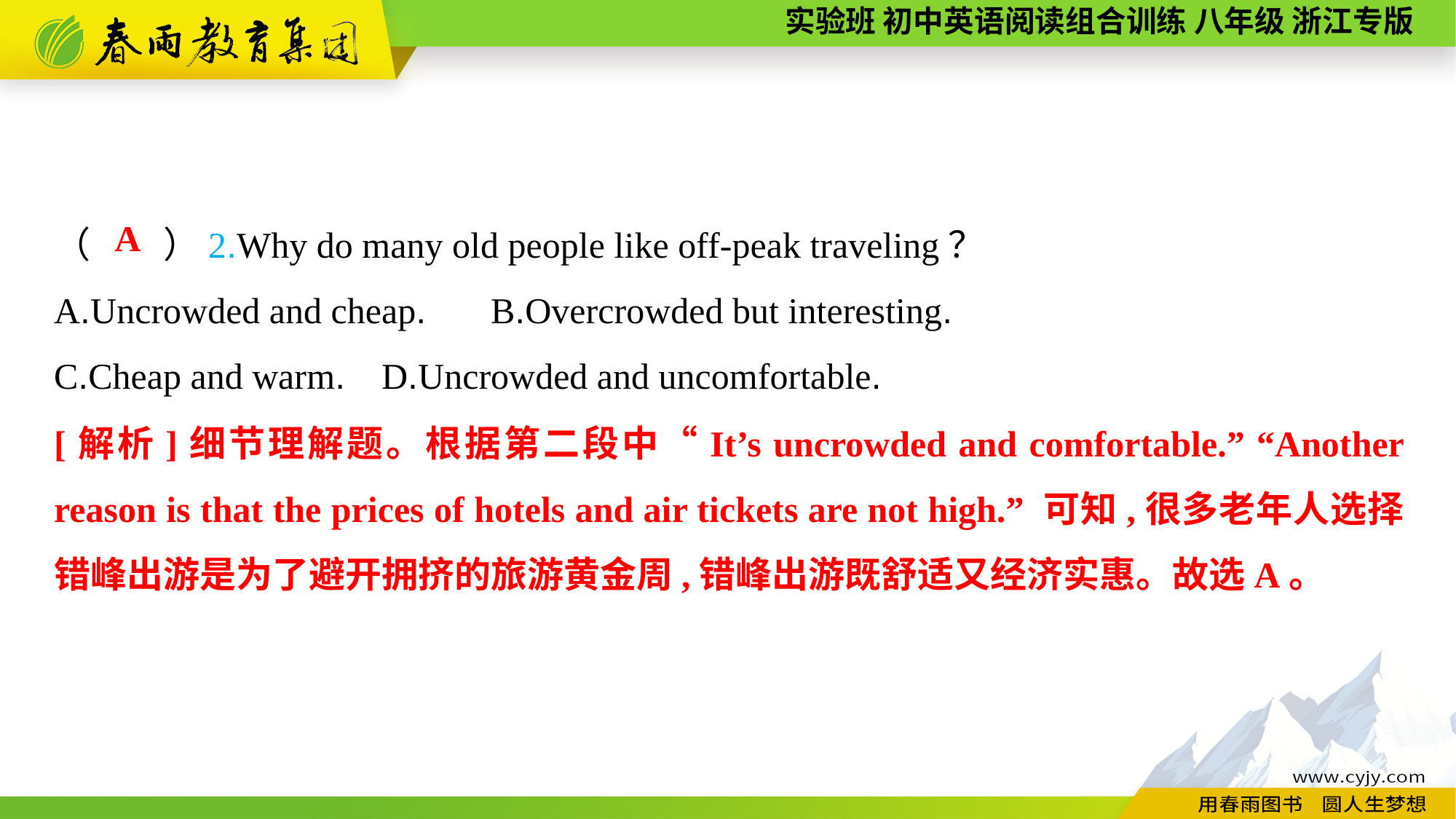

（　　）2.Why do many old people like off-peak traveling？
A.Uncrowded and cheap.	B.Overcrowded but interesting.
C.Cheap and warm.	D.Uncrowded and uncomfortable.
A
[解析]细节理解题。根据第二段中“It’s uncrowded and comfortable.” “Another reason is that the prices of hotels and air tickets are not high.” 可知,很多老年人选择错峰出游是为了避开拥挤的旅游黄金周,错峰出游既舒适又经济实惠。故选A。